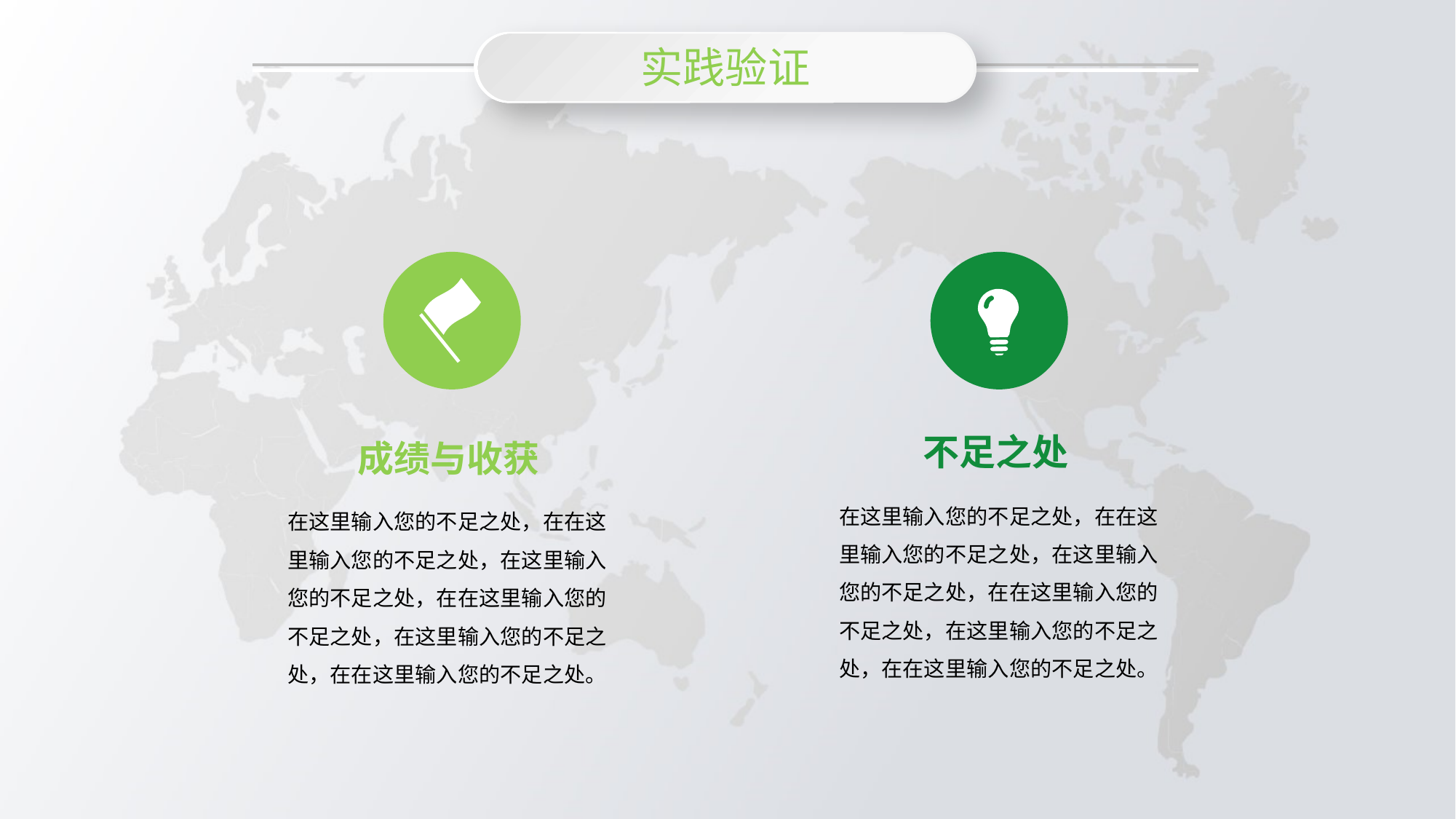

实践验证

不足之处
在这里输入您的不足之处，在在这里输入您的不足之处，在这里输入您的不足之处，在在这里输入您的不足之处，在这里输入您的不足之处，在在这里输入您的不足之处。
成绩与收获
在这里输入您的不足之处，在在这里输入您的不足之处，在这里输入您的不足之处，在在这里输入您的不足之处，在这里输入您的不足之处，在在这里输入您的不足之处。